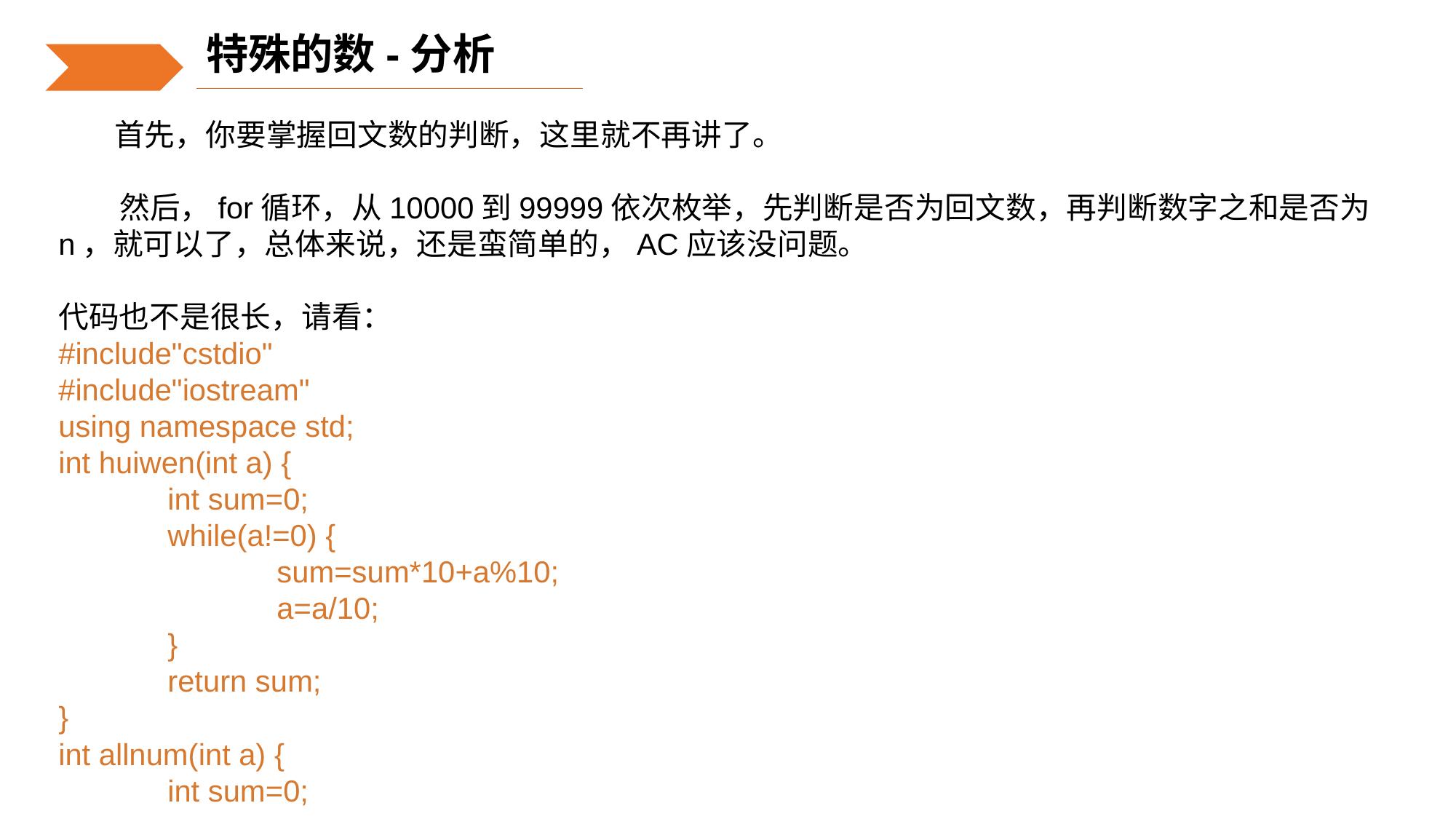

特殊的数-分析
        首先，你要掌握回文数的判断，这里就不再讲了。

        然后，for循环，从10000到99999依次枚举，先判断是否为回文数，再判断数字之和是否为n，就可以了，总体来说，还是蛮简单的，AC应该没问题。

代码也不是很长，请看：
#include"cstdio"
#include"iostream"
using namespace std;
int huiwen(int a) {
	int sum=0;
	while(a!=0) {
		sum=sum*10+a%10;
		a=a/10;
	}
	return sum;
}
int allnum(int a) {
	int sum=0;